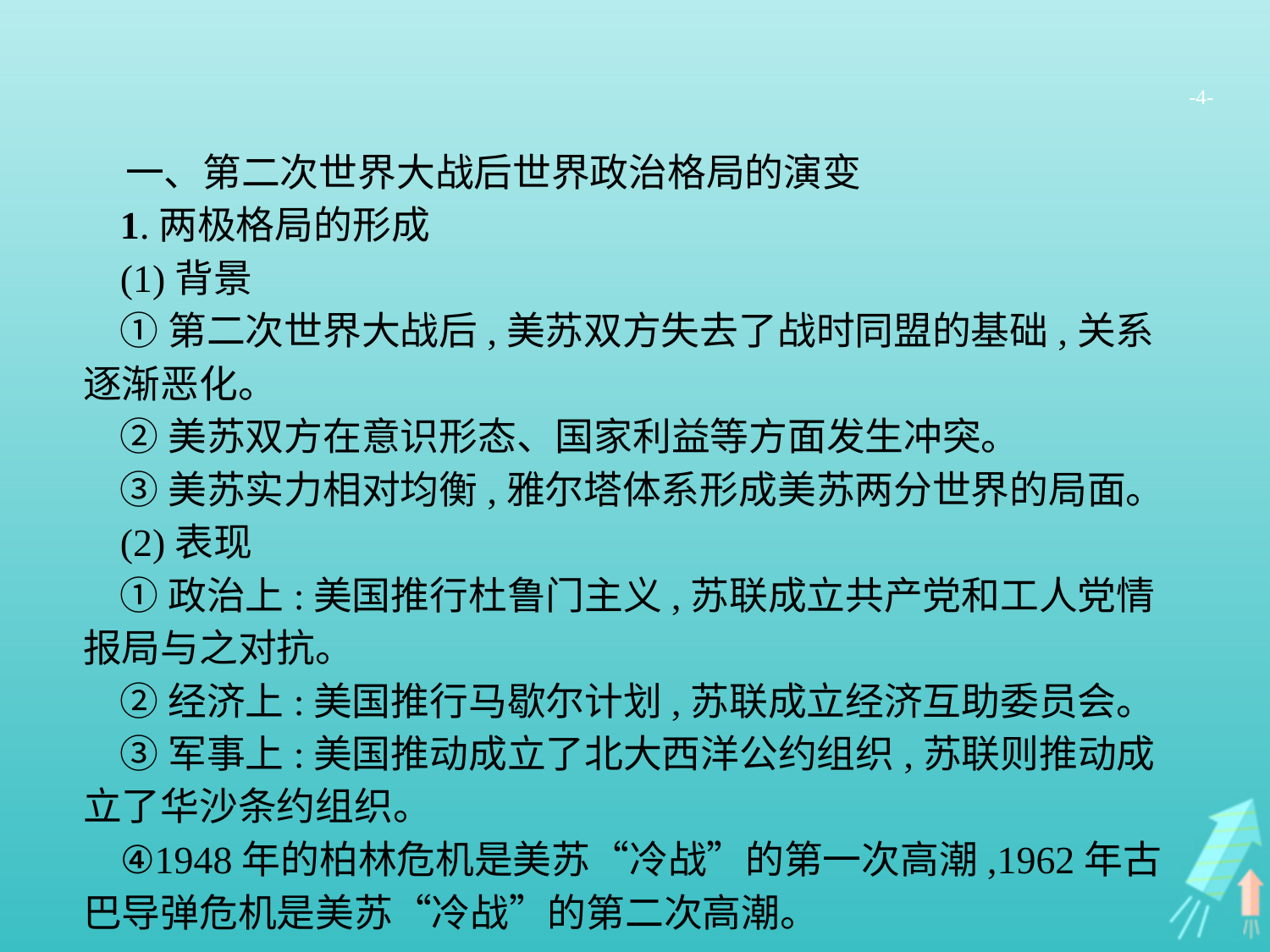

-4-
一、第二次世界大战后世界政治格局的演变
1.两极格局的形成
(1)背景
①第二次世界大战后,美苏双方失去了战时同盟的基础,关系逐渐恶化。
②美苏双方在意识形态、国家利益等方面发生冲突。
③美苏实力相对均衡,雅尔塔体系形成美苏两分世界的局面。
(2)表现
①政治上:美国推行杜鲁门主义,苏联成立共产党和工人党情报局与之对抗。
②经济上:美国推行马歇尔计划,苏联成立经济互助委员会。
③军事上:美国推动成立了北大西洋公约组织,苏联则推动成立了华沙条约组织。
④1948年的柏林危机是美苏“冷战”的第一次高潮,1962年古巴导弹危机是美苏“冷战”的第二次高潮。